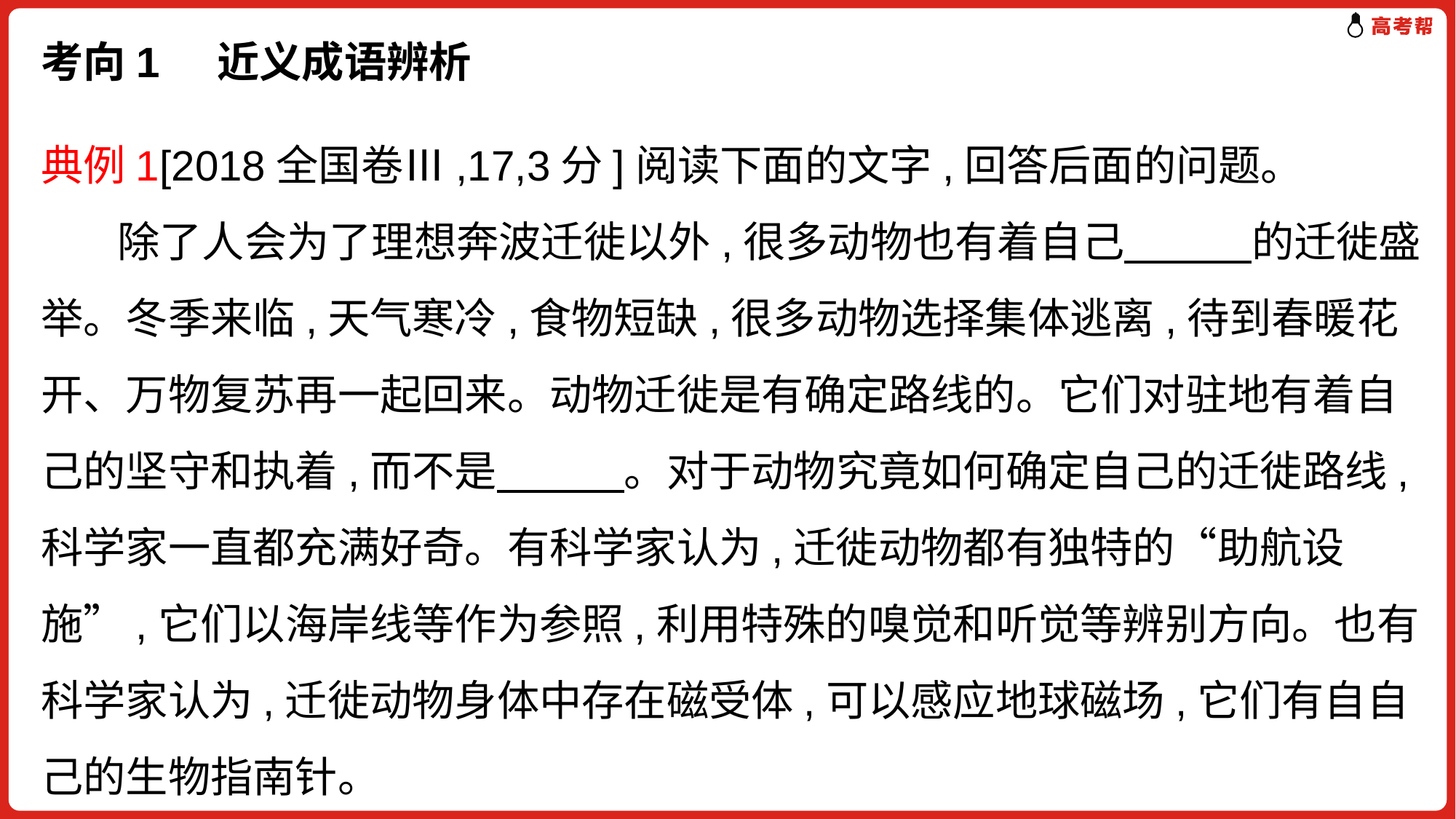

# 考向1    近义成语辨析
典例1[2018全国卷Ⅲ,17,3分]阅读下面的文字,回答后面的问题。
       除了人会为了理想奔波迁徙以外,很多动物也有着自己　　　的迁徙盛举。冬季来临,天气寒冷,食物短缺,很多动物选择集体逃离,待到春暖花开、万物复苏再一起回来。动物迁徙是有确定路线的。它们对驻地有着自己的坚守和执着,而不是　　　。对于动物究竟如何确定自己的迁徙路线,科学家一直都充满好奇。有科学家认为,迁徙动物都有独特的“助航设施”,它们以海岸线等作为参照,利用特殊的嗅觉和听觉等辨别方向。也有科学家认为,迁徙动物身体中存在磁受体,可以感应地球磁场,它们有自自己的生物指南针。
更有趣的是,又有科学家发现即使是室内饲养的、从未接触过其他同伴的年